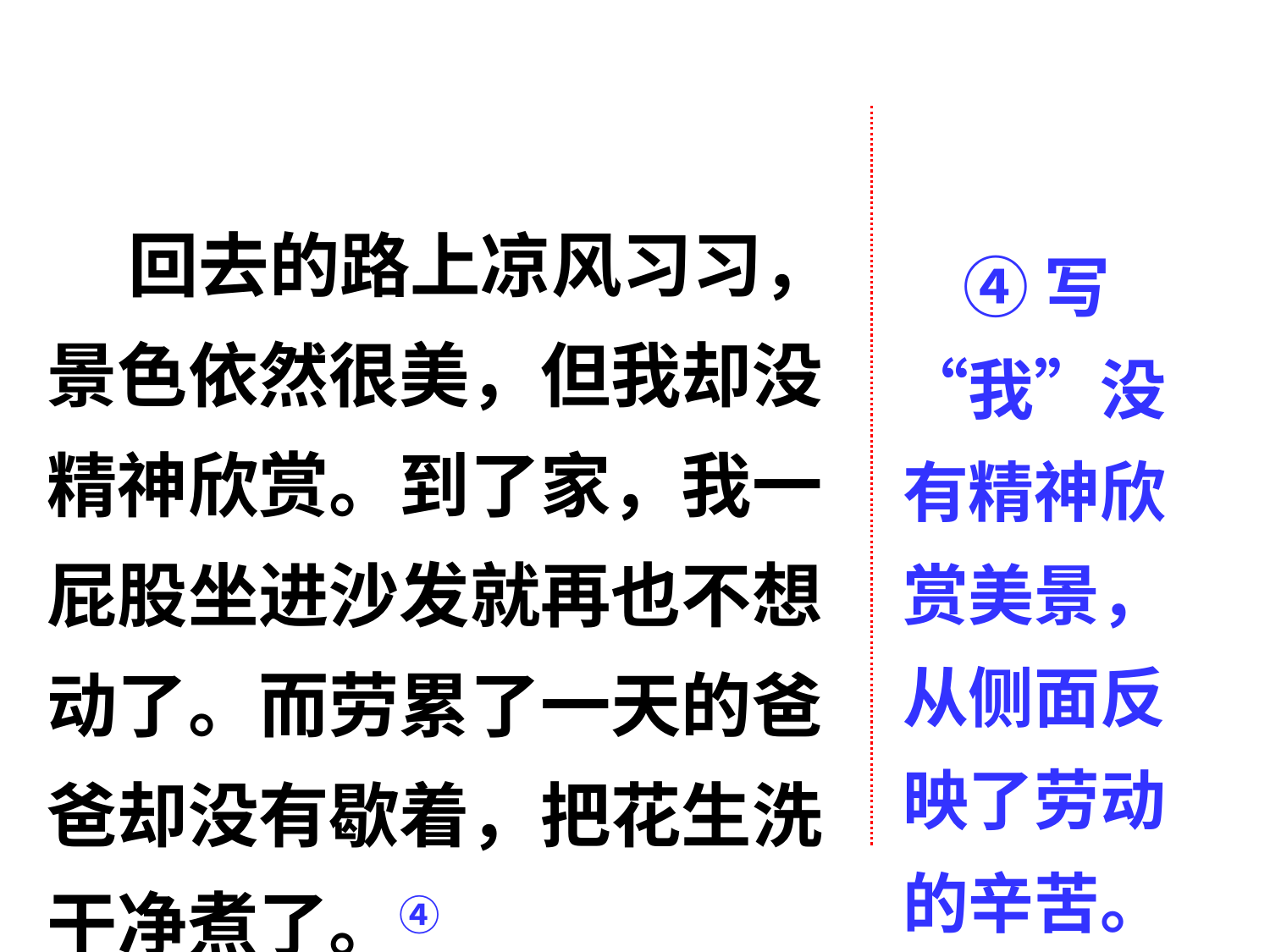

回去的路上凉风习习，景色依然很美，但我却没精神欣赏。到了家，我一屁股坐进沙发就再也不想动了。而劳累了一天的爸爸却没有歇着，把花生洗干净煮了。④
    ④写“我”没有精神欣赏美景，从侧面反映了劳动的辛苦。